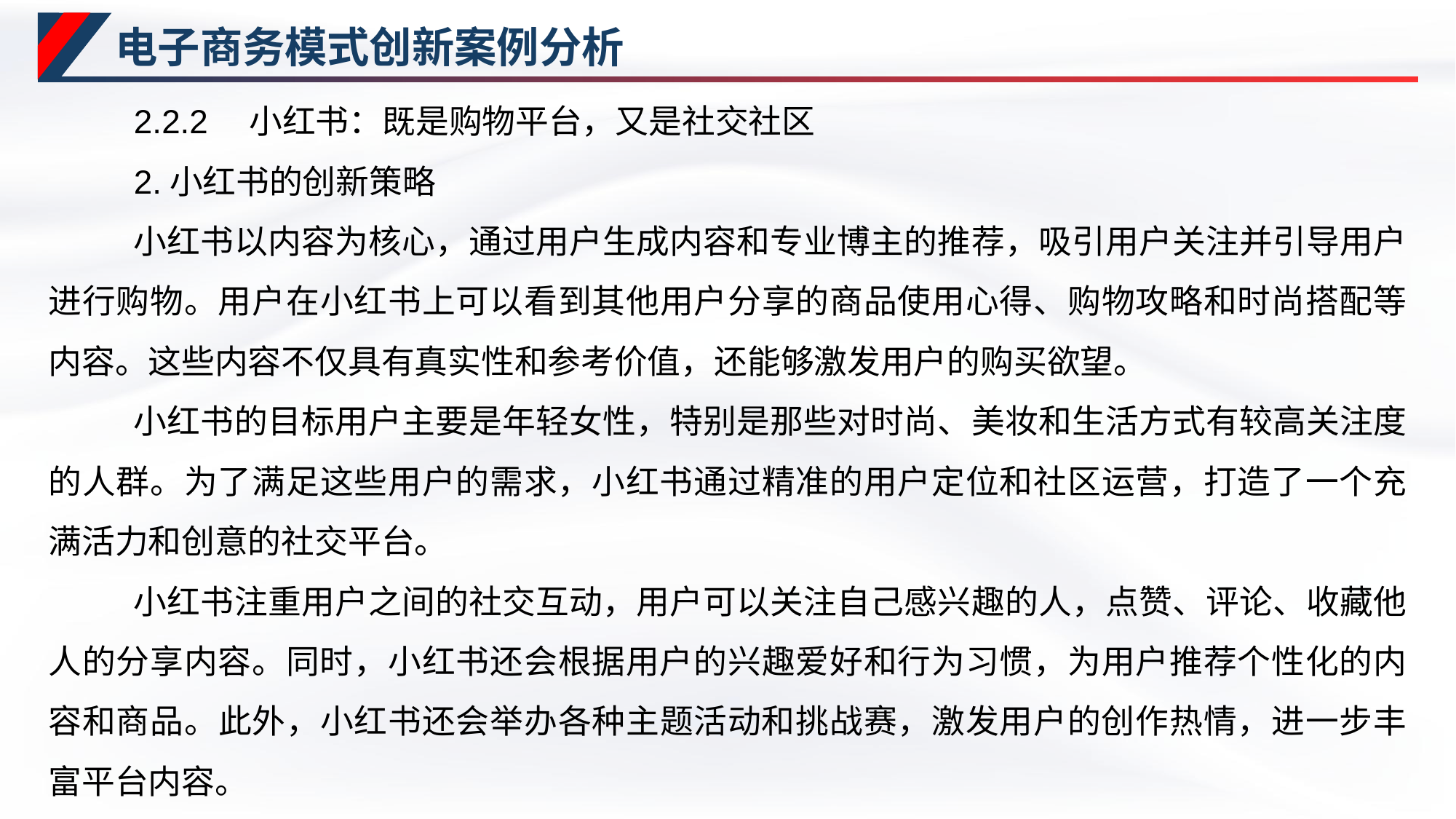

# 电子商务模式创新案例分析
2.2.2　小红书：既是购物平台，又是社交社区
2.小红书的创新策略
小红书以内容为核心，通过用户生成内容和专业博主的推荐，吸引用户关注并引导用户进行购物。用户在小红书上可以看到其他用户分享的商品使用心得、购物攻略和时尚搭配等内容。这些内容不仅具有真实性和参考价值，还能够激发用户的购买欲望。
小红书的目标用户主要是年轻女性，特别是那些对时尚、美妆和生活方式有较高关注度的人群。为了满足这些用户的需求，小红书通过精准的用户定位和社区运营，打造了一个充满活力和创意的社交平台。
小红书注重用户之间的社交互动，用户可以关注自己感兴趣的人，点赞、评论、收藏他人的分享内容。同时，小红书还会根据用户的兴趣爱好和行为习惯，为用户推荐个性化的内容和商品。此外，小红书还会举办各种主题活动和挑战赛，激发用户的创作热情，进一步丰富平台内容。